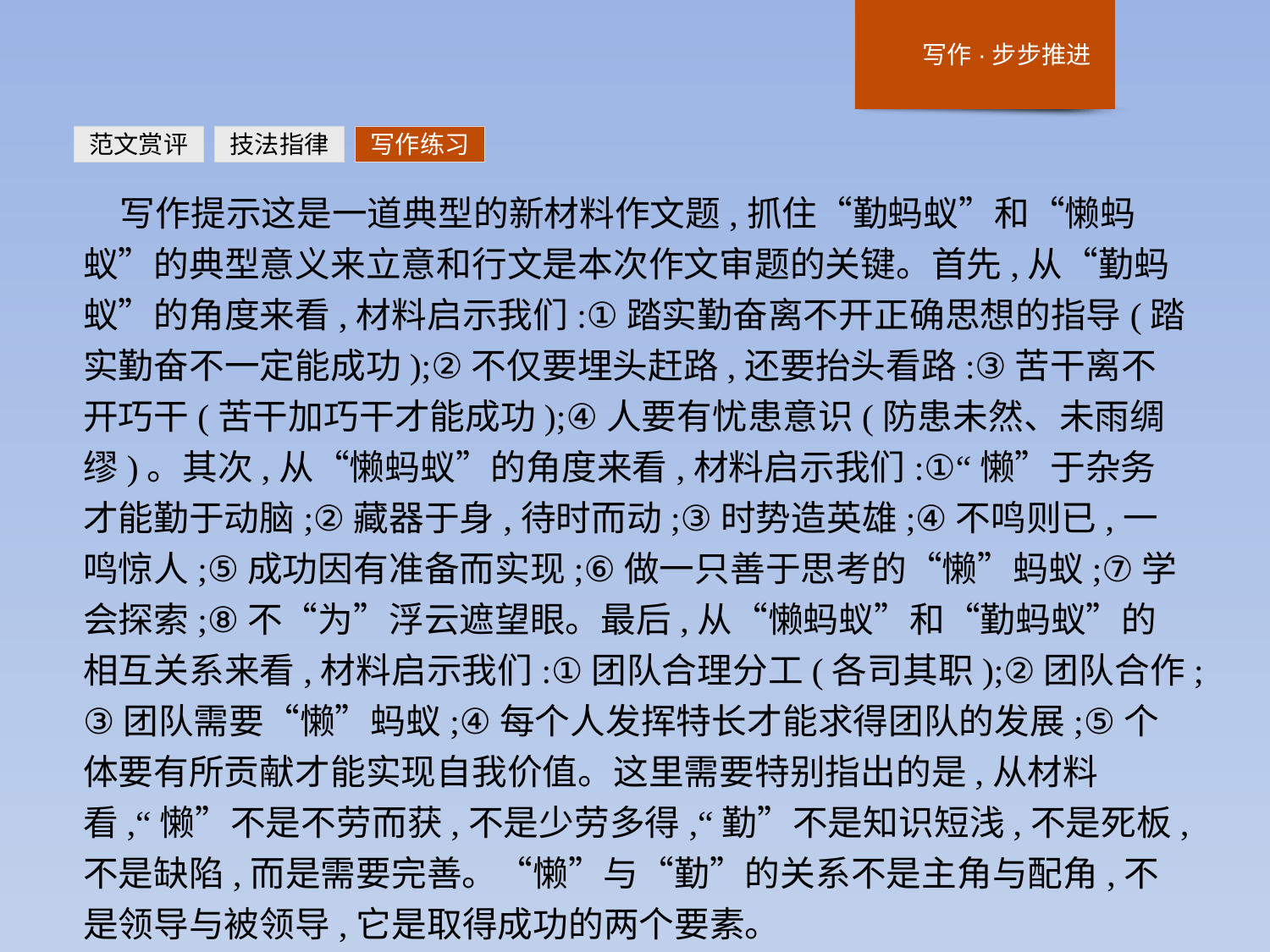

范文赏评
技法指律
写作练习
写作提示这是一道典型的新材料作文题,抓住“勤蚂蚁”和“懒蚂蚁”的典型意义来立意和行文是本次作文审题的关键。首先,从“勤蚂蚁”的角度来看,材料启示我们:①踏实勤奋离不开正确思想的指导(踏实勤奋不一定能成功);②不仅要埋头赶路,还要抬头看路:③苦干离不开巧干(苦干加巧干才能成功);④人要有忧患意识(防患未然、未雨绸缪)。其次,从“懒蚂蚁”的角度来看,材料启示我们:①“懒”于杂务才能勤于动脑;②藏器于身,待时而动;③时势造英雄;④不鸣则已,一鸣惊人;⑤成功因有准备而实现;⑥做一只善于思考的“懒”蚂蚁;⑦学会探索;⑧不“为”浮云遮望眼。最后,从“懒蚂蚁”和“勤蚂蚁”的相互关系来看,材料启示我们:①团队合理分工(各司其职);②团队合作;③团队需要“懒”蚂蚁;④每个人发挥特长才能求得团队的发展;⑤个体要有所贡献才能实现自我价值。这里需要特别指出的是,从材料看,“懒”不是不劳而获,不是少劳多得,“勤”不是知识短浅,不是死板,不是缺陷,而是需要完善。“懒”与“勤”的关系不是主角与配角,不是领导与被领导,它是取得成功的两个要素。